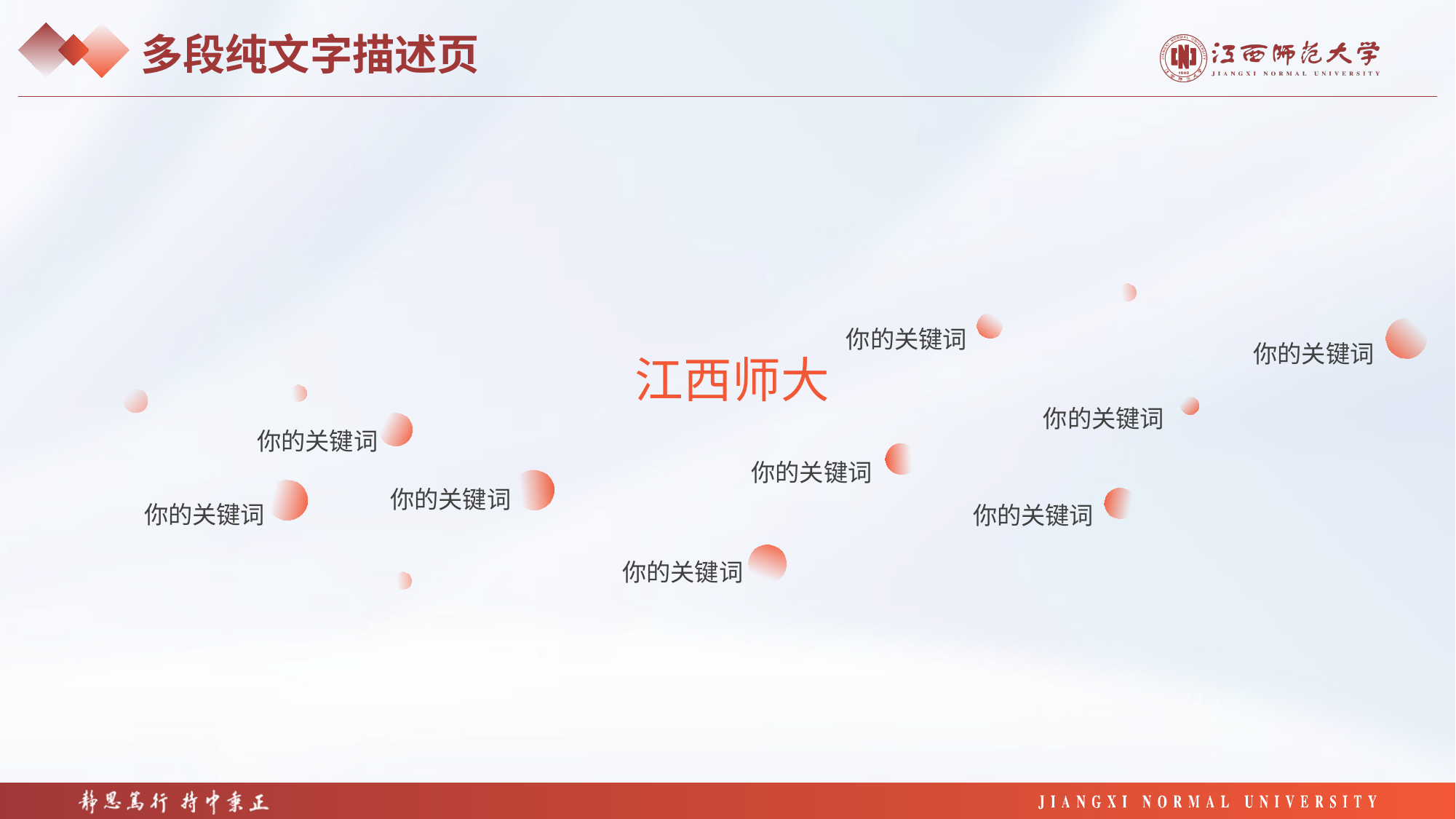

多段纯文字描述页

你的关键词

你的关键词
江西师大

你的关键词

你的关键词

你的关键词

你的关键词

你的关键词
你的关键词

你的关键词